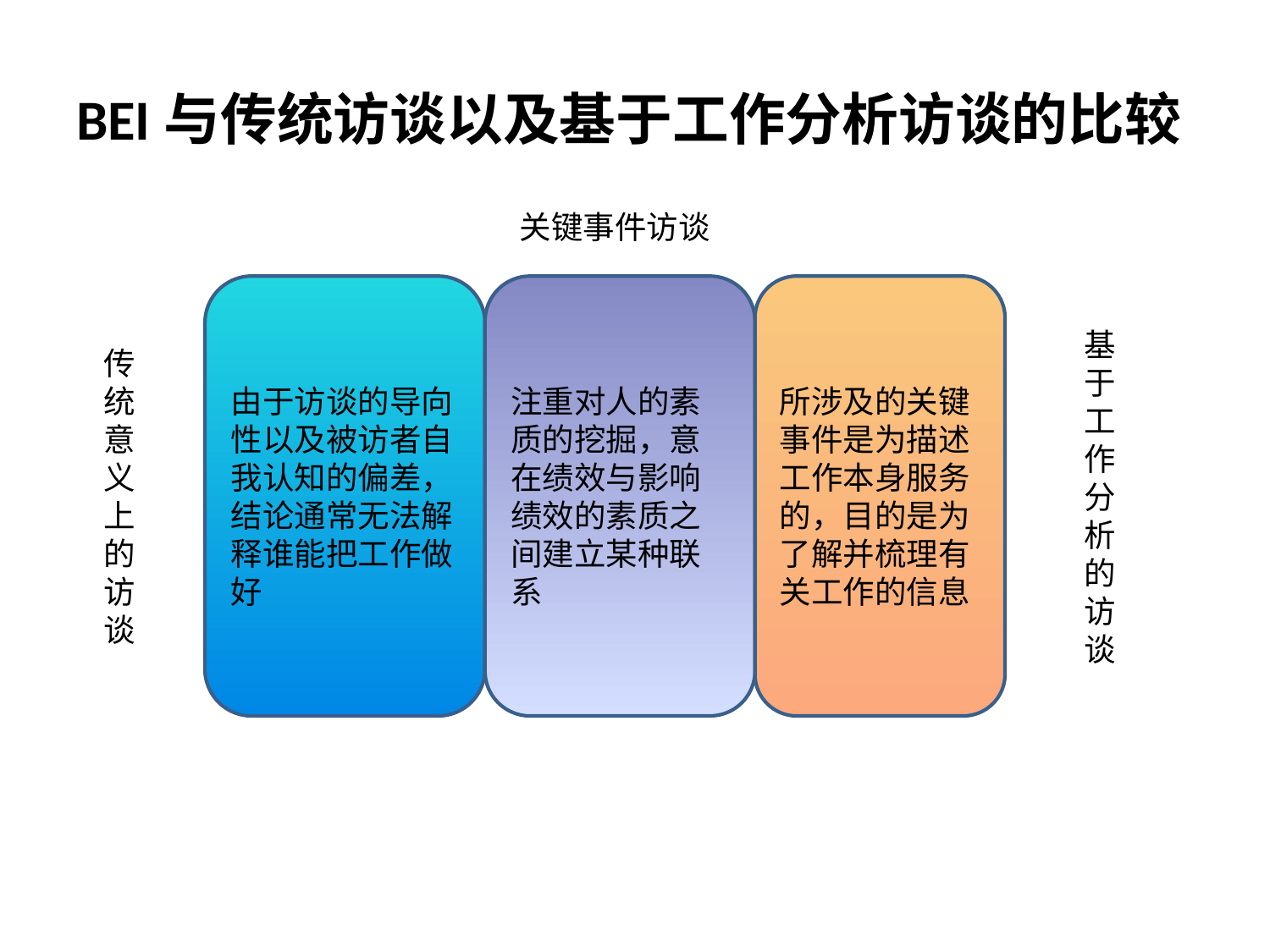

# BEI与传统访谈以及基于工作分析访谈的比较
关键事件访谈

由于访谈的导向性以及被访者自我认知的偏差，结论通常无法解释谁能把工作做好
注重对人的素质的挖掘，意在绩效与影响绩效的素质之间建立某种联系
所涉及的关键事件是为描述工作本身服务的，目的是为了解并梳理有关工作的信息
基于工作分析的访谈
传统意义上的访谈